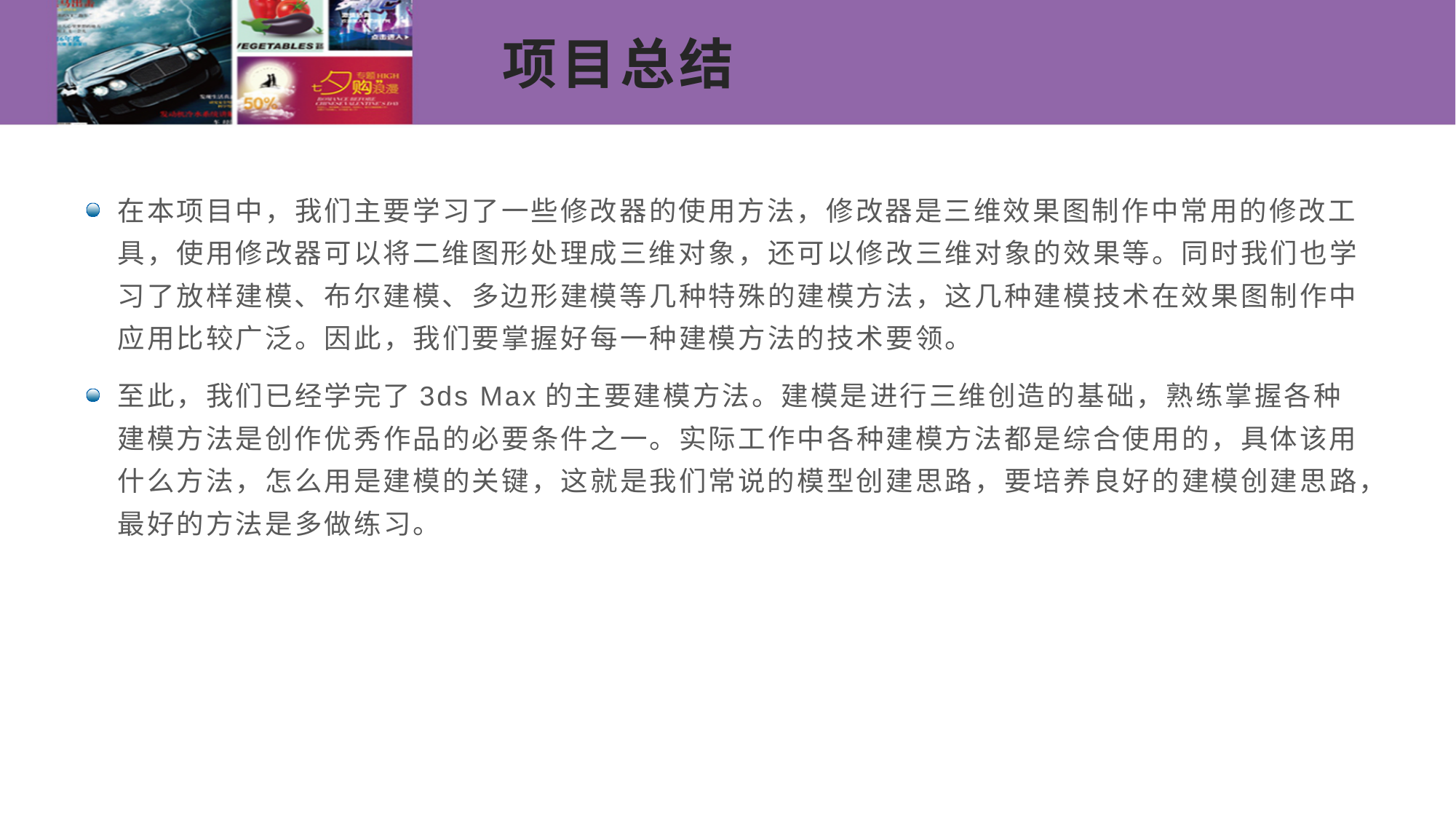

# 项目总结
在本项目中，我们主要学习了一些修改器的使用方法，修改器是三维效果图制作中常用的修改工具，使用修改器可以将二维图形处理成三维对象，还可以修改三维对象的效果等。同时我们也学习了放样建模、布尔建模、多边形建模等几种特殊的建模方法，这几种建模技术在效果图制作中应用比较广泛。因此，我们要掌握好每一种建模方法的技术要领。
至此，我们已经学完了3ds Max的主要建模方法。建模是进行三维创造的基础，熟练掌握各种建模方法是创作优秀作品的必要条件之一。实际工作中各种建模方法都是综合使用的，具体该用什么方法，怎么用是建模的关键，这就是我们常说的模型创建思路，要培养良好的建模创建思路，最好的方法是多做练习。